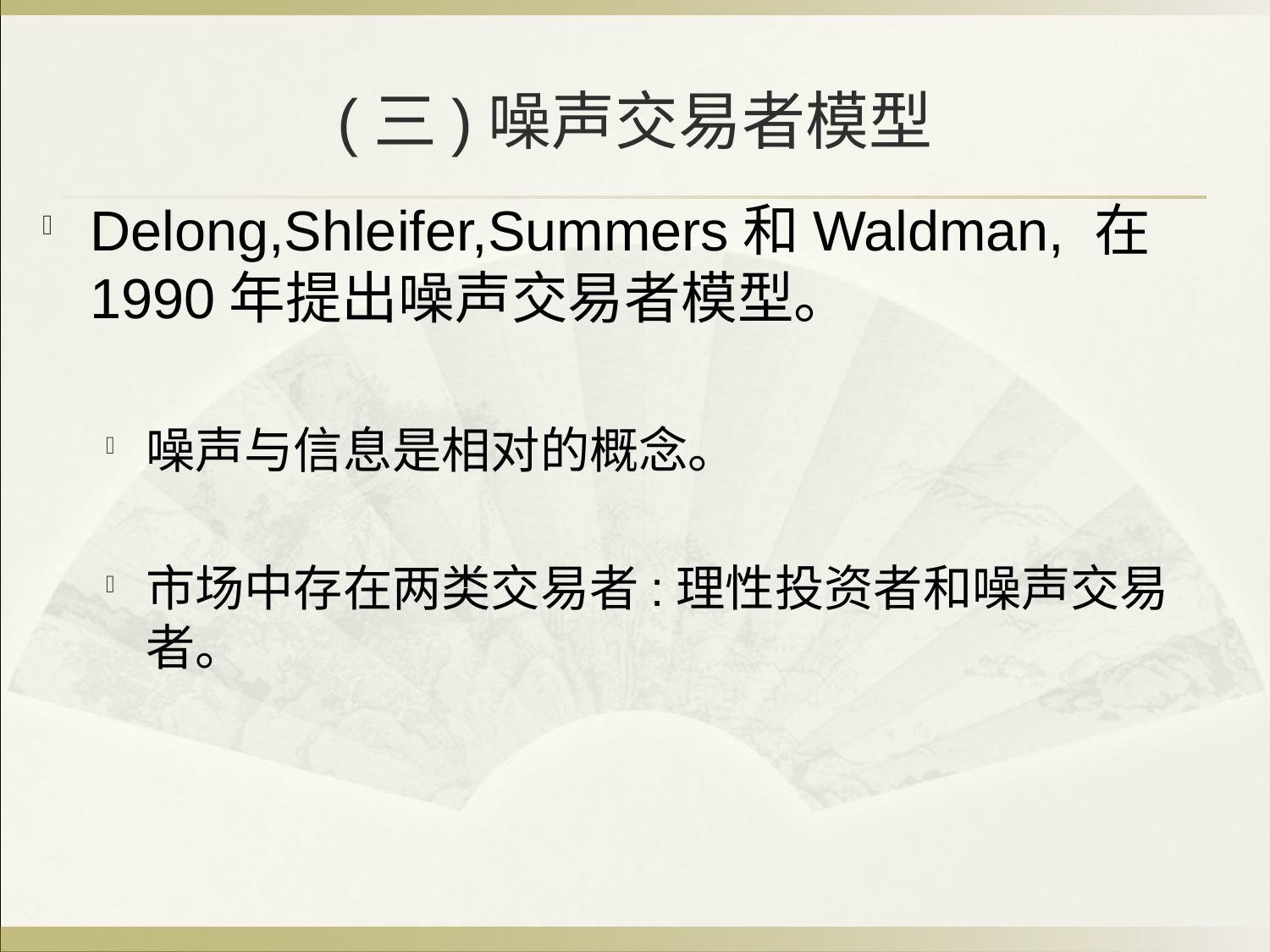

# (三)噪声交易者模型
Delong,Shleifer,Summers和Waldman, 在1990年提出噪声交易者模型。

噪声与信息是相对的概念。

市场中存在两类交易者:理性投资者和噪声交易者。